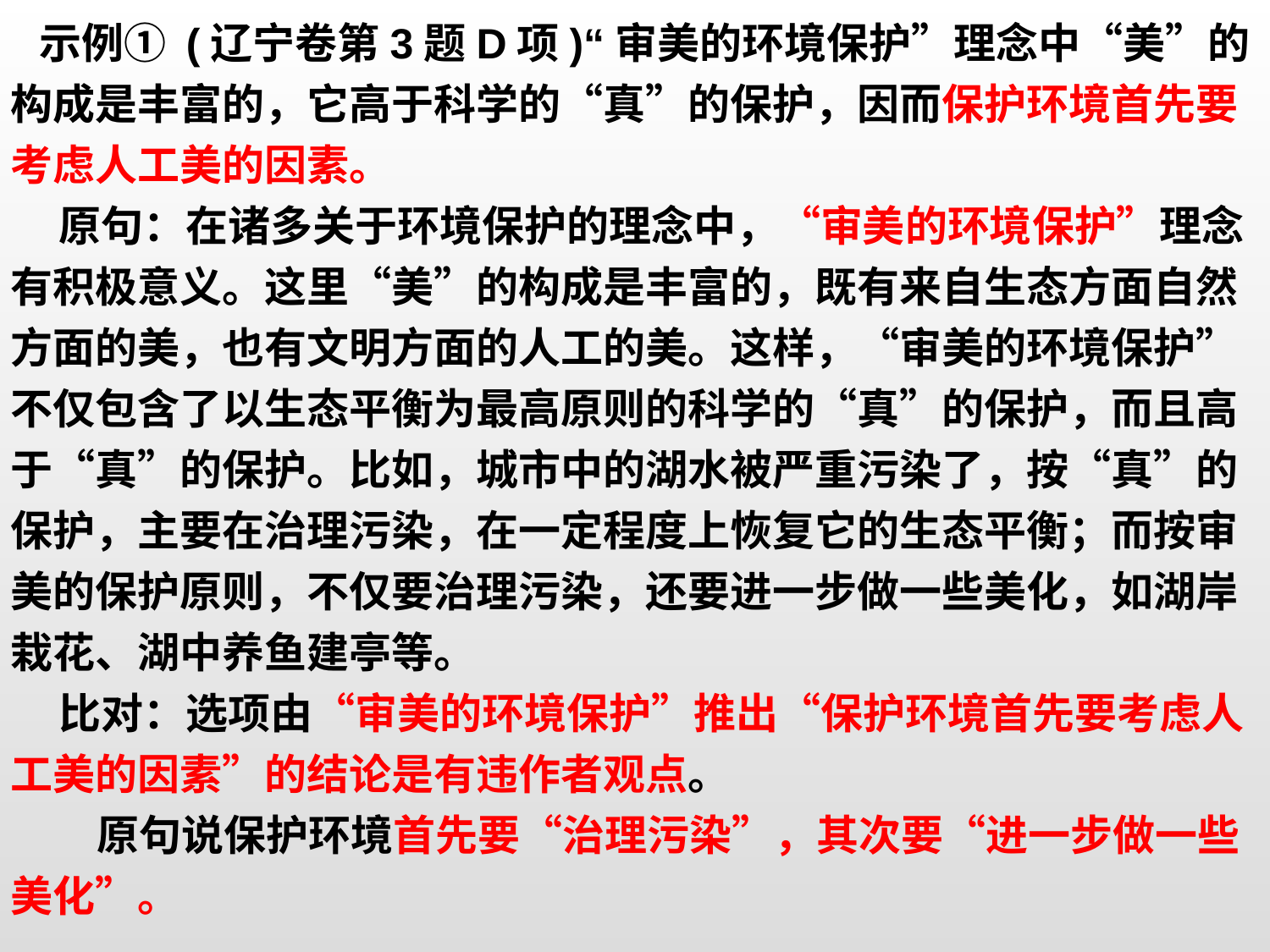

示例① (辽宁卷第3题D项)“审美的环境保护”理念中“美”的构成是丰富的，它高于科学的“真”的保护，因而保护环境首先要考虑人工美的因素。
    原句：在诸多关于环境保护的理念中，“审美的环境保护”理念有积极意义。这里“美”的构成是丰富的，既有来自生态方面自然方面的美，也有文明方面的人工的美。这样，“审美的环境保护”不仅包含了以生态平衡为最高原则的科学的“真”的保护，而且高于“真”的保护。比如，城市中的湖水被严重污染了，按“真”的保护，主要在治理污染，在一定程度上恢复它的生态平衡；而按审美的保护原则，不仅要治理污染，还要进一步做一些美化，如湖岸栽花、湖中养鱼建亭等。
    比对：选项由“审美的环境保护”推出“保护环境首先要考虑人工美的因素”的结论是有违作者观点。
        原句说保护环境首先要“治理污染”，其次要“进一步做一些美化”。